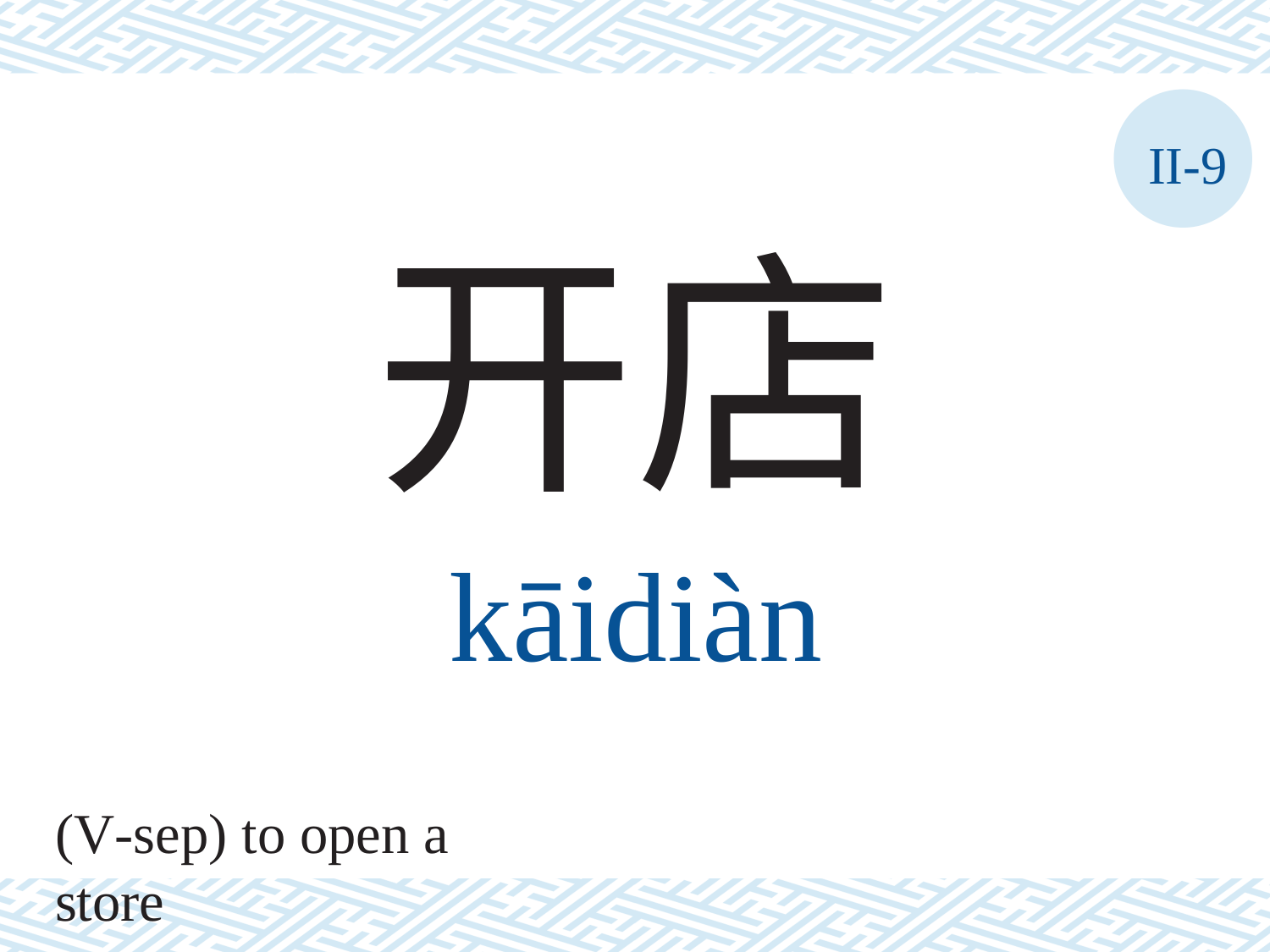

II-9
开店
kāidiàn
(V-sep) to open a store